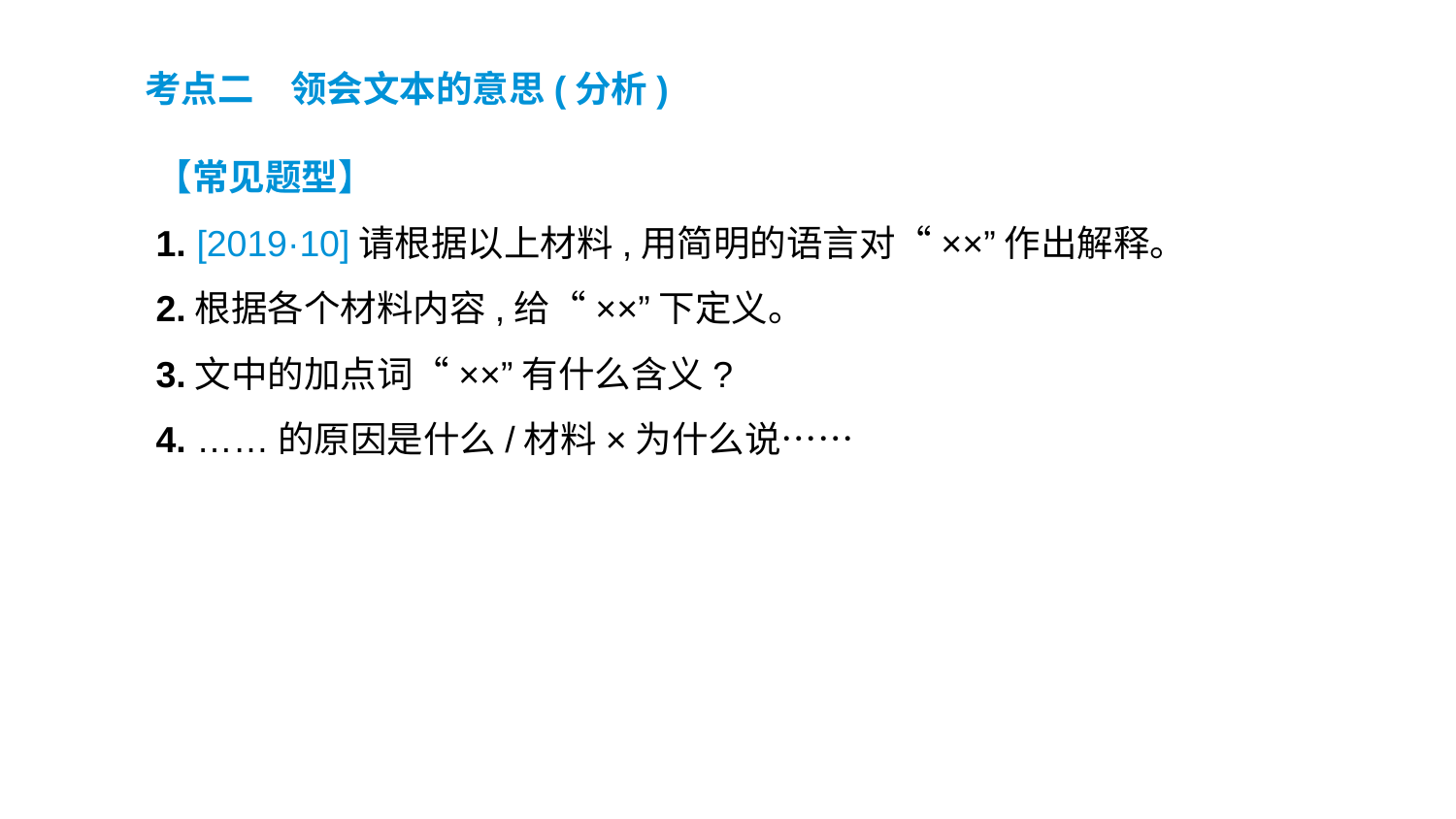

考点二　领会文本的意思(分析)
【常见题型】
1. [2019·10]请根据以上材料,用简明的语言对“××”作出解释。
2.根据各个材料内容,给“××”下定义。
3.文中的加点词“××”有什么含义?
4. ……的原因是什么/材料×为什么说……